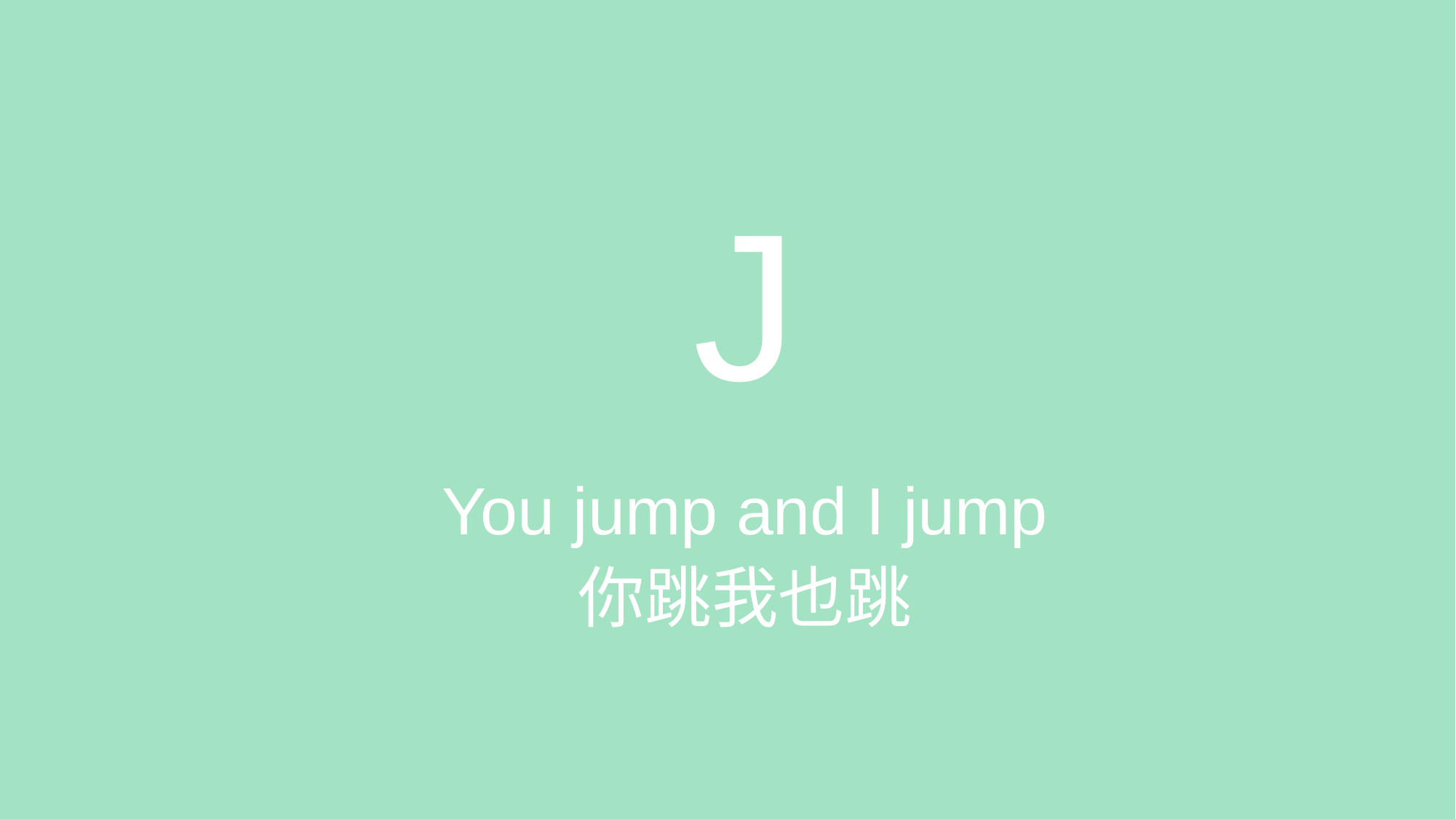

# J
You jump and I jump
你跳我也跳